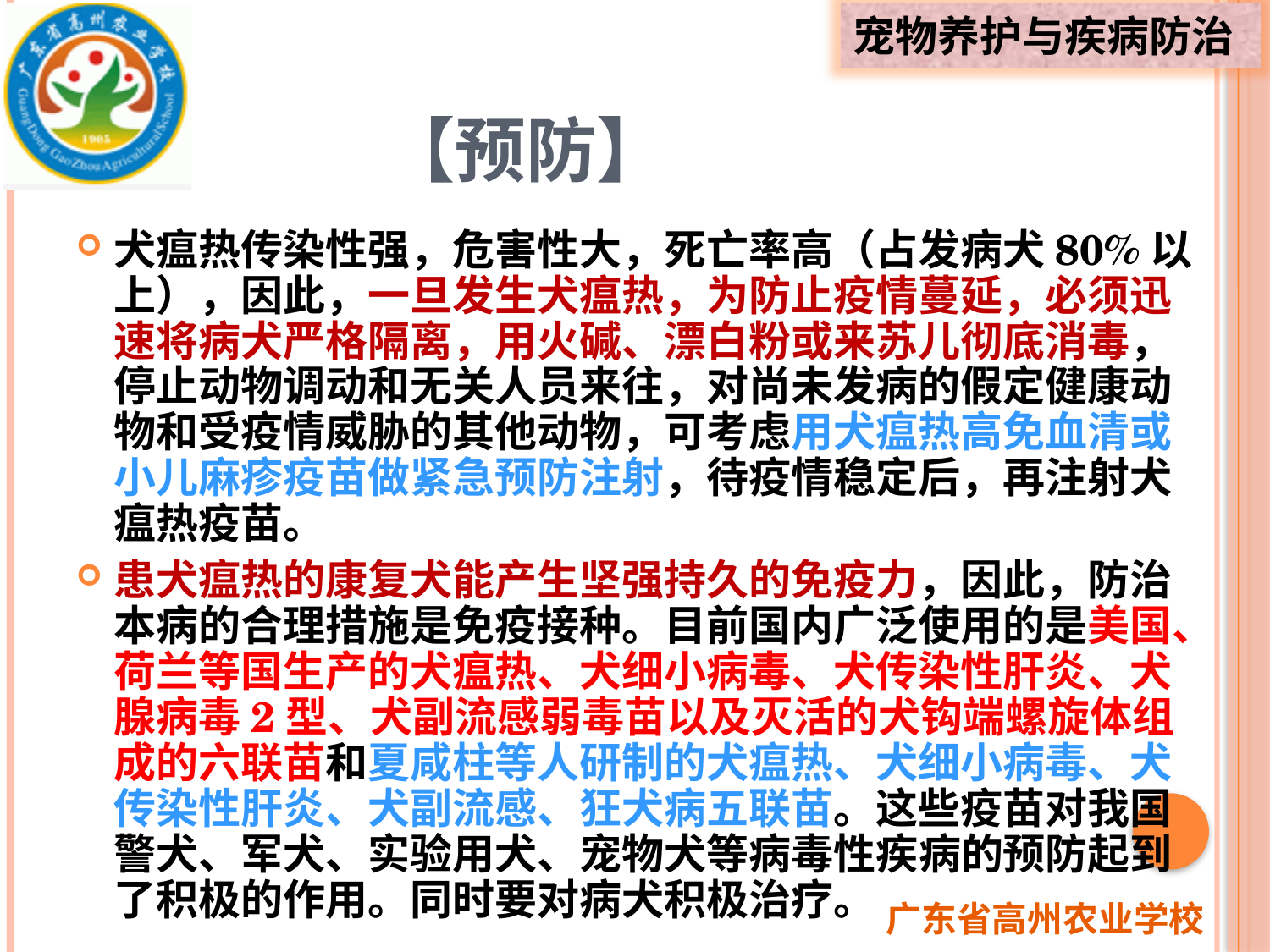

# 【预防】
犬瘟热传染性强，危害性大，死亡率高（占发病犬80%以上），因此，一旦发生犬瘟热，为防止疫情蔓延，必须迅速将病犬严格隔离，用火碱、漂白粉或来苏儿彻底消毒，停止动物调动和无关人员来往，对尚未发病的假定健康动物和受疫情威胁的其他动物，可考虑用犬瘟热高免血清或小儿麻疹疫苗做紧急预防注射，待疫情稳定后，再注射犬瘟热疫苗。
患犬瘟热的康复犬能产生坚强持久的免疫力，因此，防治本病的合理措施是免疫接种。目前国内广泛使用的是美国、荷兰等国生产的犬瘟热、犬细小病毒、犬传染性肝炎、犬腺病毒2型、犬副流感弱毒苗以及灭活的犬钩端螺旋体组成的六联苗和夏咸柱等人研制的犬瘟热、犬细小病毒、犬传染性肝炎、犬副流感、狂犬病五联苗。这些疫苗对我国警犬、军犬、实验用犬、宠物犬等病毒性疾病的预防起到了积极的作用。同时要对病犬积极治疗。